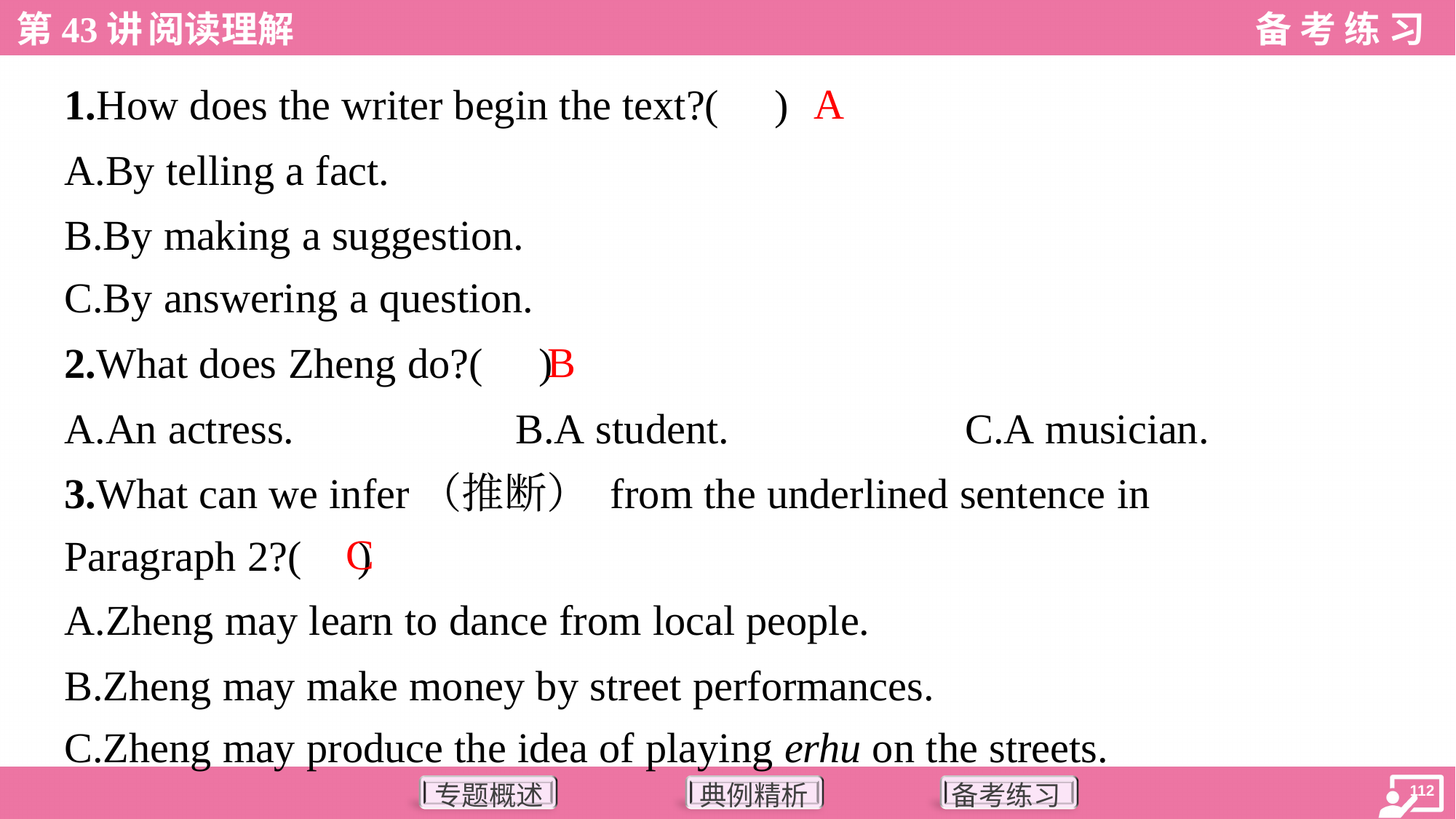

A
1.How does the writer begin the text?(     )
A.By telling a fact.
B.By making a suggestion.
C.By answering a question.
B
2.What does Zheng do?(     )
A.An actress.	B.A student.	C.A musician.
3.What can we infer（推断） from the underlined sentence in
Paragraph 2?(     )
C
A.Zheng may learn to dance from local people.
B.Zheng may make money by street performances.
C.Zheng may produce the idea of playing erhu on the streets.